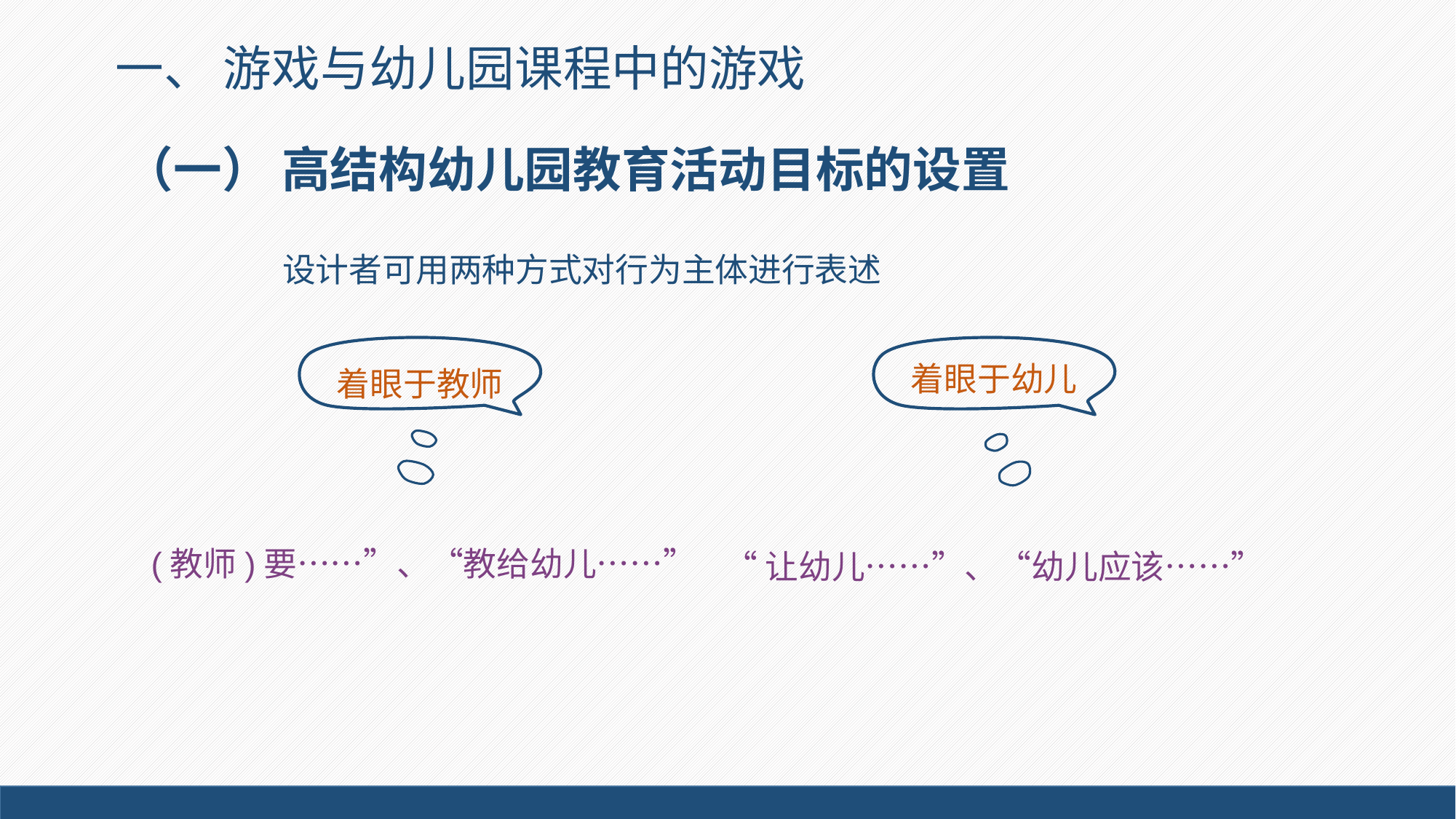

一、 游戏与幼儿园课程中的游戏
# （一） 高结构幼儿园教育活动目标的设置
设计者可用两种方式对行为主体进行表述

(教师)要……”、“教给幼儿……”
“让幼儿……”、“幼儿应该……”
着眼于教师
着眼于幼儿